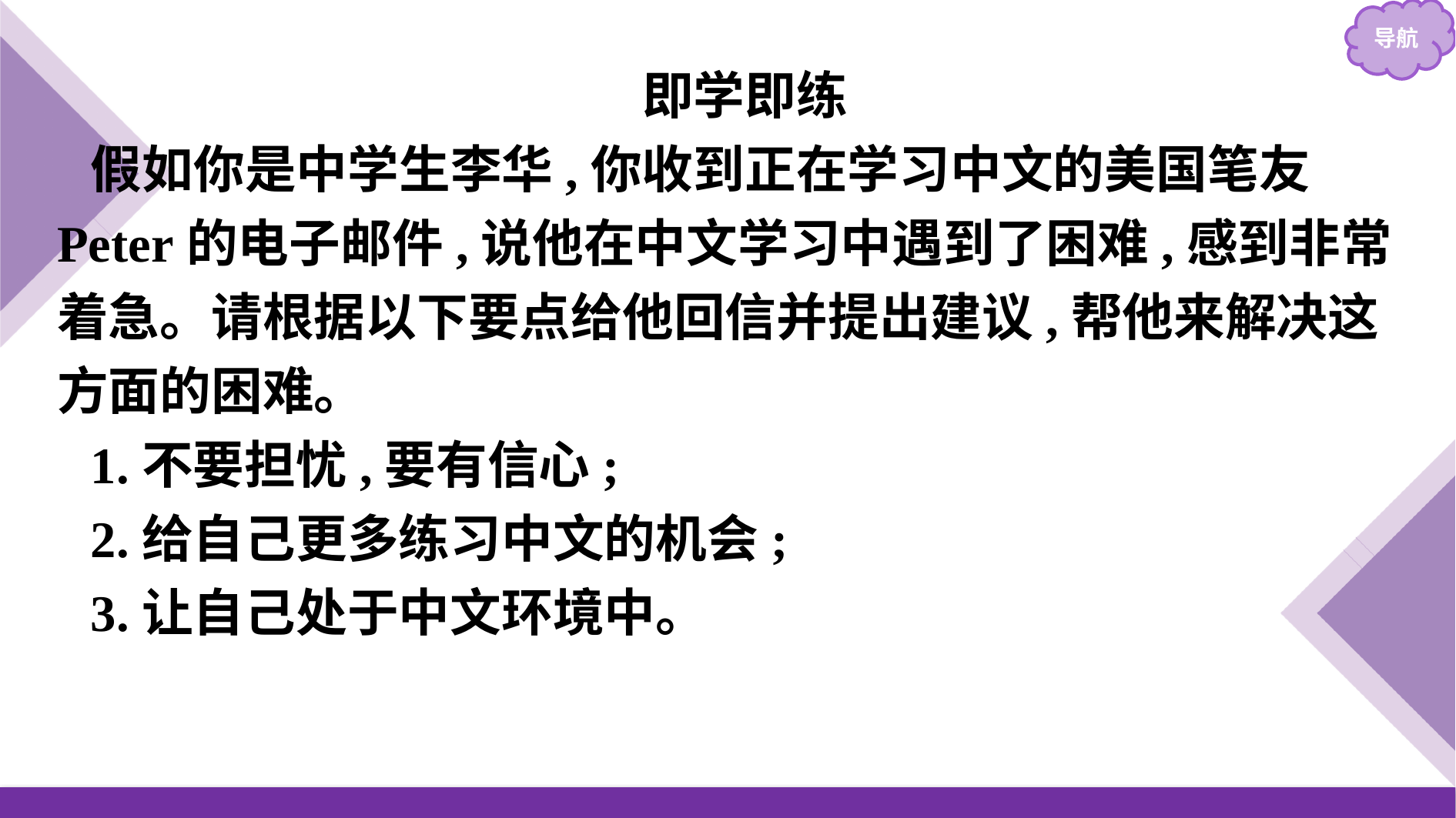

即学即练
假如你是中学生李华,你收到正在学习中文的美国笔友Peter的电子邮件,说他在中文学习中遇到了困难,感到非常着急。请根据以下要点给他回信并提出建议,帮他来解决这方面的困难。
1.不要担忧,要有信心;
2.给自己更多练习中文的机会;
3.让自己处于中文环境中。